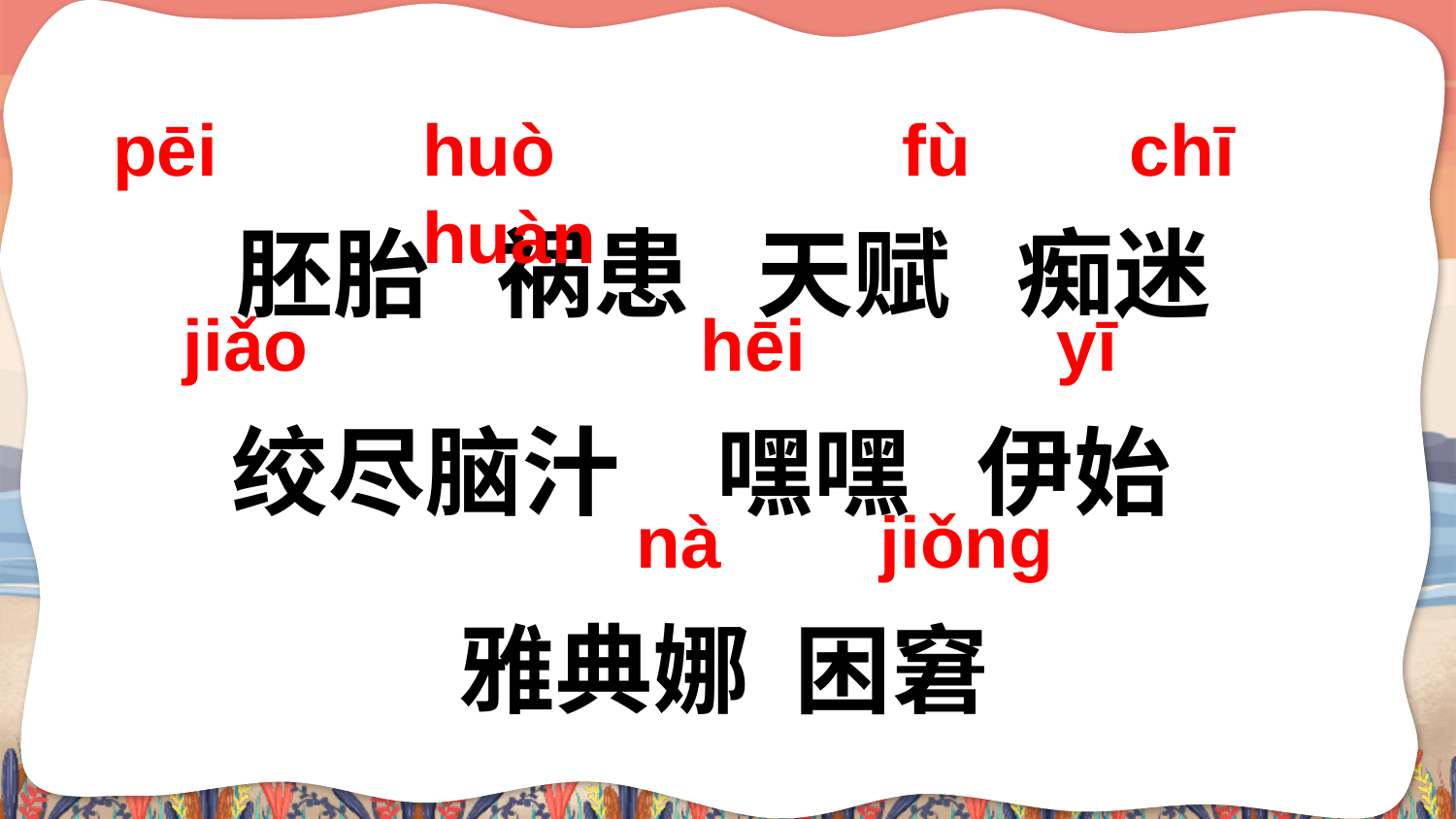

pēi
huò huàn
fù
chī
胚胎   祸患   天赋   痴迷
绞尽脑汁　嘿嘿   伊始
雅典娜  困窘
jiǎo
hēi
yī
nà
jiǒnɡ